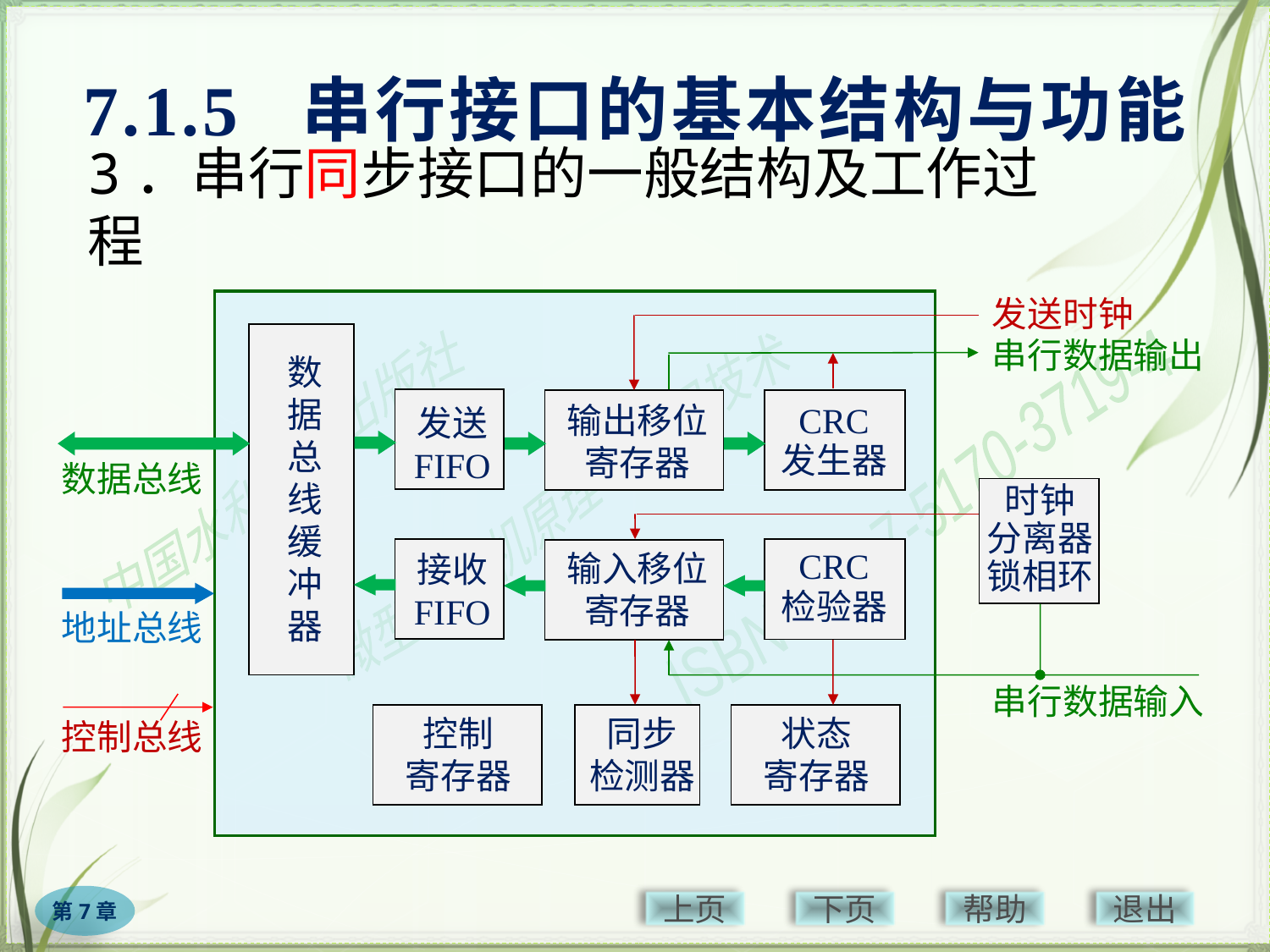

7.1.5  串行接口的基本结构与功能
# 3．串行同步接口的一般结构及工作过程
发送时钟

串行数据输出
数
据
总
线
缓
冲
器

输出移位
寄存器
发送
FIFO
CRC
发生器

数据总线
时钟
分离器
锁相环

输入移位
寄存器

接收
FIFO
CRC
检验器

地址总线

串行数据输入

同步
检测器
控制
寄存器
状态
寄存器
控制总线